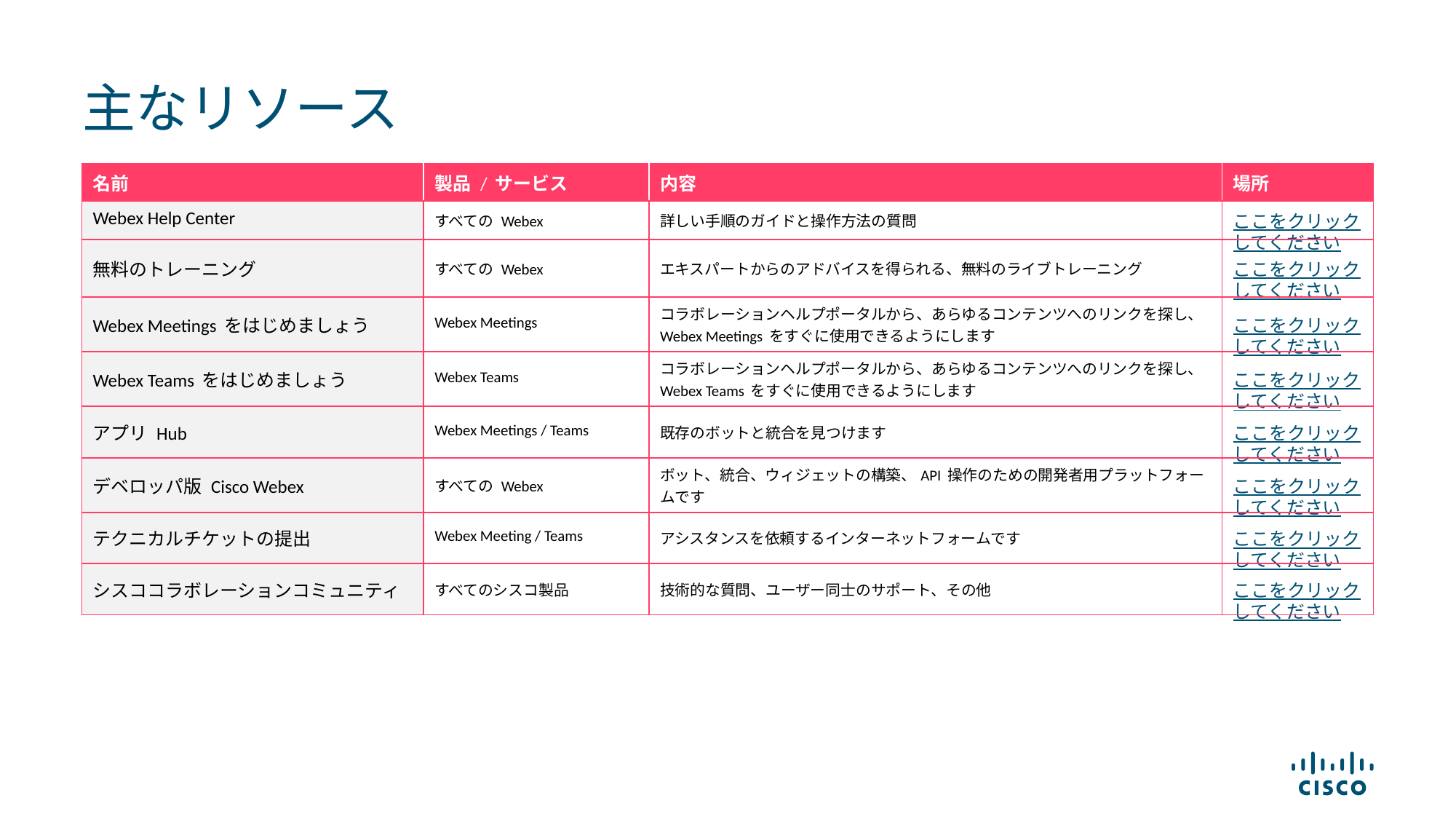

主なリソース
| 名前 | 製品 / サービス | 内容 | 場所 |
| --- | --- | --- | --- |
| Webex Help Center | すべての Webex | 詳しい手順のガイドと操作方法の質問 | ここをクリックしてください |
| 無料のトレーニング | すべての Webex | エキスパートからのアドバイスを得られる、無料のライブトレーニング | ここをクリックしてください |
| Webex Meetings をはじめましょう | Webex Meetings | コラボレーションヘルプポータルから、あらゆるコンテンツへのリンクを探し、Webex Meetings をすぐに使用できるようにします | ここをクリックしてください |
| Webex Teams をはじめましょう | Webex Teams | コラボレーションヘルプポータルから、あらゆるコンテンツへのリンクを探し、Webex Teams をすぐに使用できるようにします | ここをクリックしてください |
| アプリ Hub | Webex Meetings / Teams | 既存のボットと統合を見つけます | ここをクリックしてください |
| デベロッパ版 Cisco Webex | すべての Webex | ボット、統合、ウィジェットの構築、API 操作のための開発者用プラットフォームです | ここをクリックしてください |
| テクニカルチケットの提出 | Webex Meeting / Teams | アシスタンスを依頼するインターネットフォームです | ここをクリックしてください |
| シスココラボレーションコミュニティ | すべてのシスコ製品 | 技術的な質問、ユーザー同士のサポート、その他 | ここをクリックしてください |